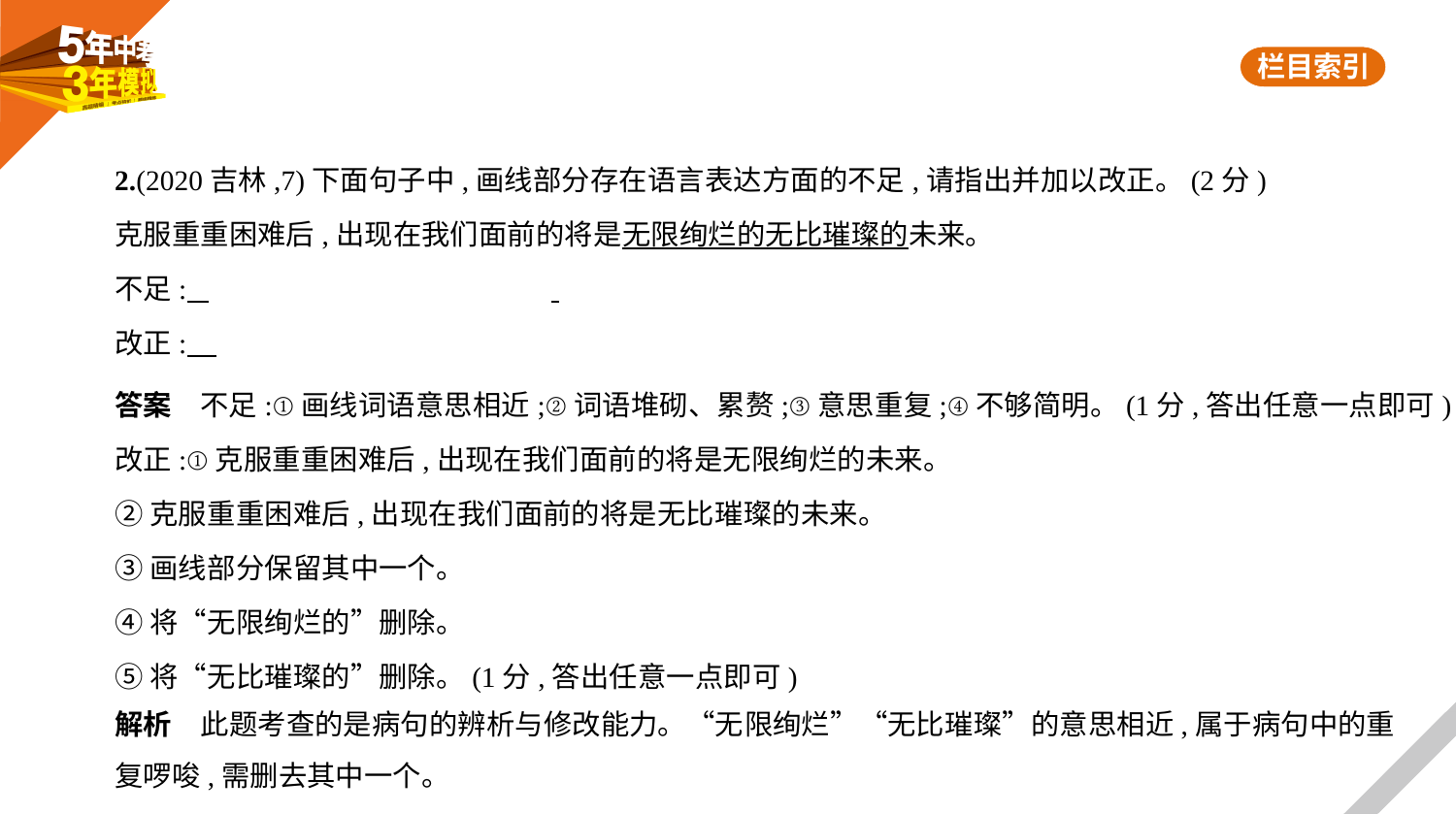

2.(2020吉林,7)下面句子中,画线部分存在语言表达方面的不足,请指出并加以改正。(2分)
克服重重困难后,出现在我们面前的将是无限绚烂的无比璀璨的未来。
不足:
改正:
答案　不足:①画线词语意思相近;②词语堆砌、累赘;③意思重复;④不够简明。(1分,答出任意一点即可)
改正:①克服重重困难后,出现在我们面前的将是无限绚烂的未来。
②克服重重困难后,出现在我们面前的将是无比璀璨的未来。
③画线部分保留其中一个。
④将“无限绚烂的”删除。
⑤将“无比璀璨的”删除。(1分,答出任意一点即可)
解析　此题考查的是病句的辨析与修改能力。“无限绚烂”“无比璀璨”的意思相近,属于病句中的重
复啰唆,需删去其中一个。